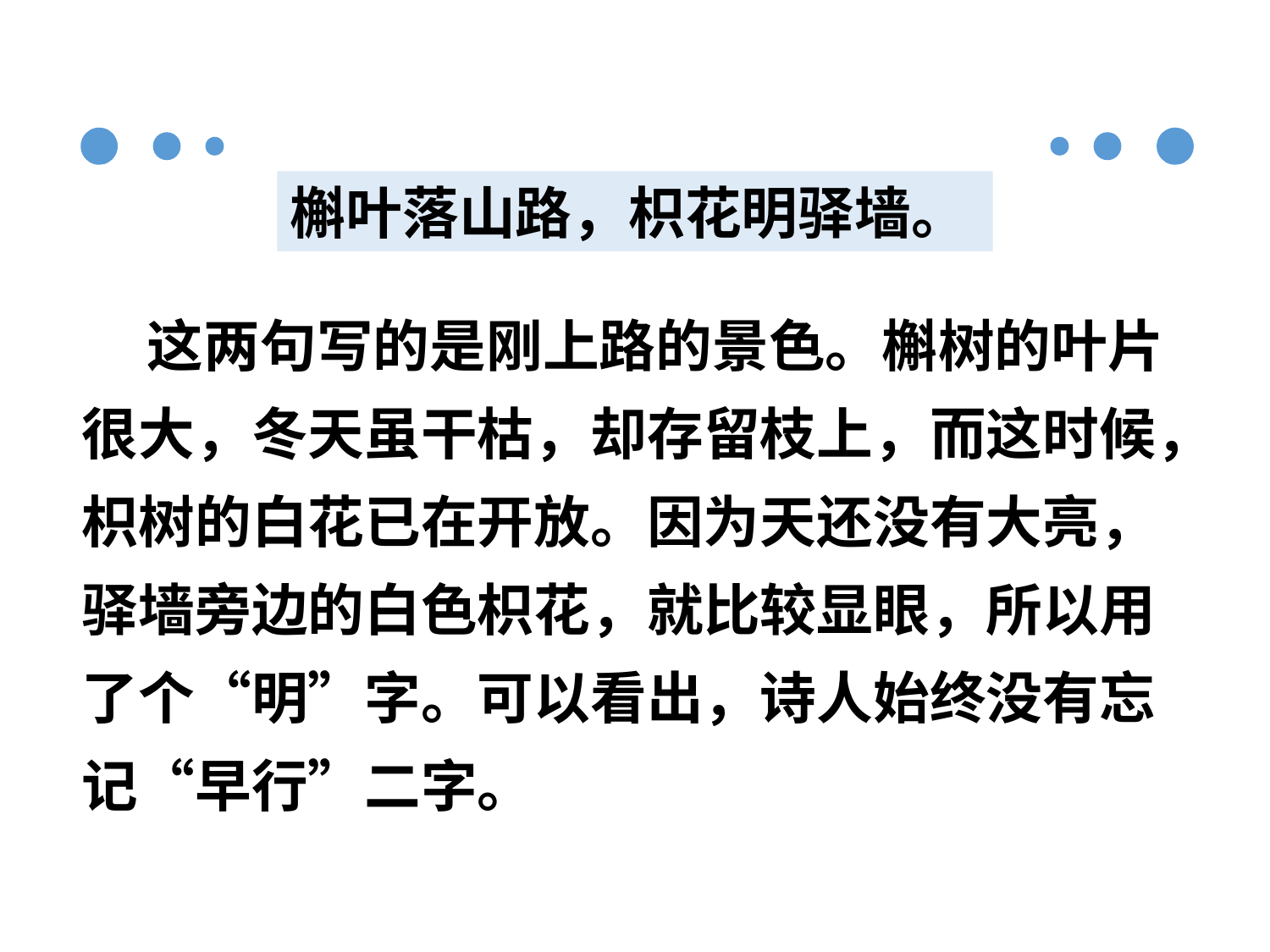

槲叶落山路，枳花明驿墙。
    这两句写的是刚上路的景色。槲树的叶片很大，冬天虽干枯，却存留枝上，而这时候，枳树的白花已在开放。因为天还没有大亮，驿墙旁边的白色枳花，就比较显眼，所以用了个“明”字。可以看出，诗人始终没有忘记“早行”二字。